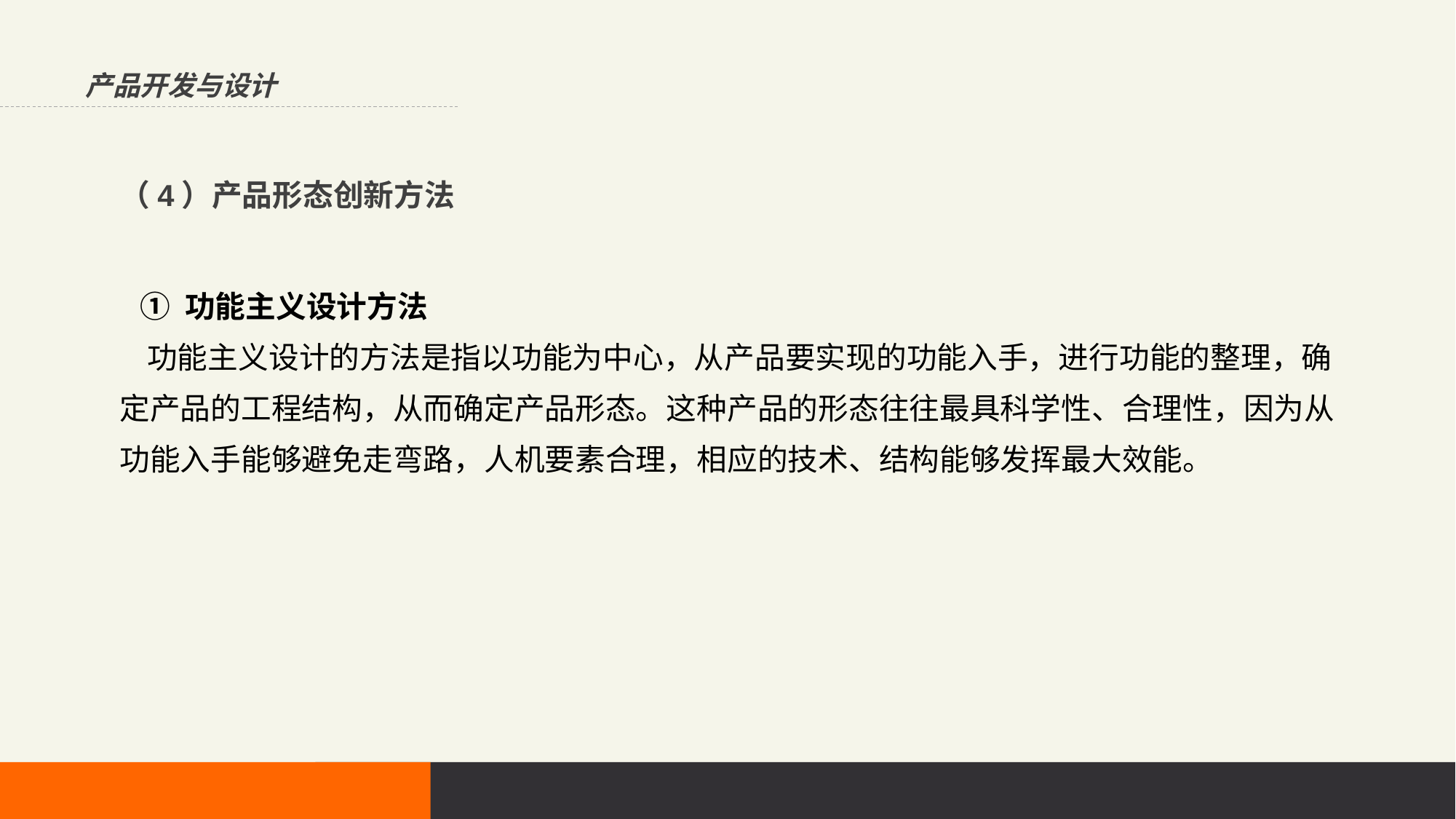

产品开发与设计
（4）产品形态创新方法
   ① 功能主义设计方法
   功能主义设计的方法是指以功能为中心，从产品要实现的功能入手，进行功能的整理，确定产品的工程结构，从而确定产品形态。这种产品的形态往往最具科学性、合理性，因为从功能入手能够避免走弯路，人机要素合理，相应的技术、结构能够发挥最大效能。